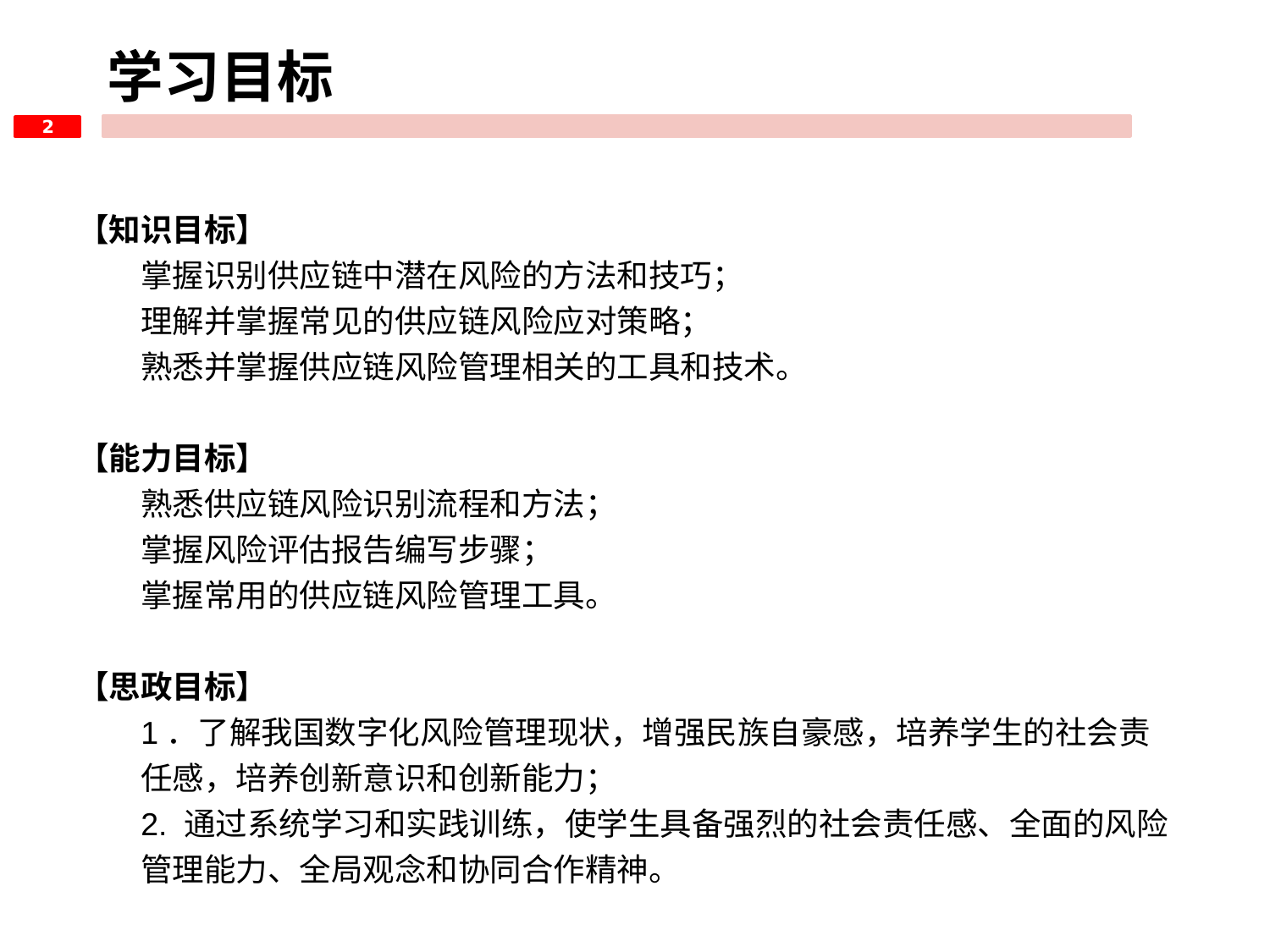

学习目标
2
【知识目标】
掌握识别供应链中潜在风险的方法和技巧；
理解并掌握常见的供应链风险应对策略；
熟悉并掌握供应链风险管理相关的工具和技术。

【能力目标】
熟悉供应链风险识别流程和方法；
掌握风险评估报告编写步骤；
掌握常用的供应链风险管理工具。

【思政目标】
1．了解我国数字化风险管理现状，增强民族自豪感，培养学生的社会责任感，培养创新意识和创新能力；
2. 通过系统学习和实践训练，使学生具备强烈的社会责任感、全面的风险管理能力、全局观念和协同合作精神。